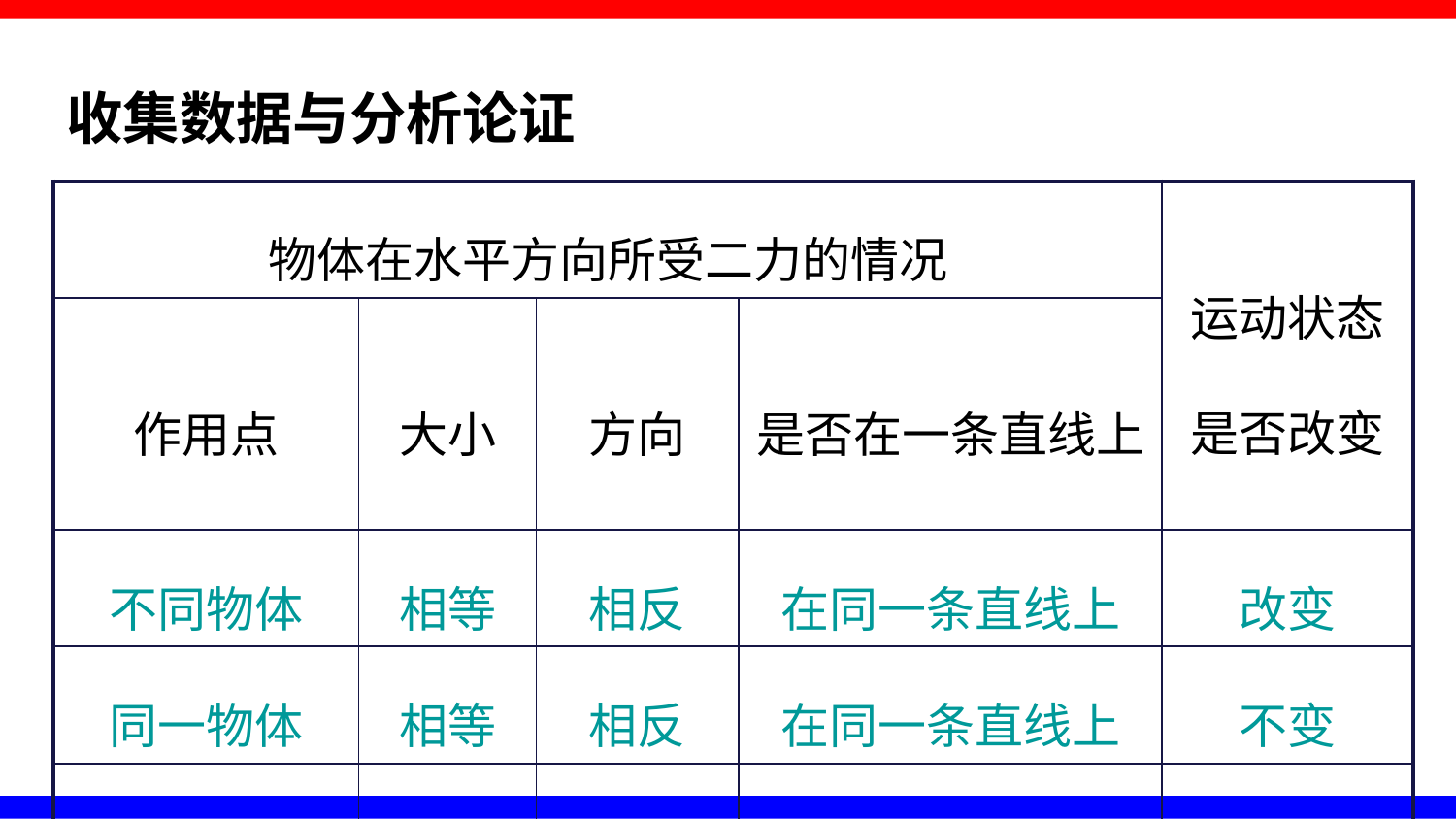

收集数据与分析论证
| 物体在水平方向所受二力的情况 |  |  |  | 运动状态 是否改变 |
| --- | --- | --- | --- | --- |
| 作用点 | 大小 | 方向 | 是否在一条直线上 |  |
| 不同物体 | 相等 | 相反 | 在同一条直线上 | 改变 |
| 同一物体 | 相等 | 相反 | 在同一条直线上 | 不变 |
|  | …… |  |  |  |